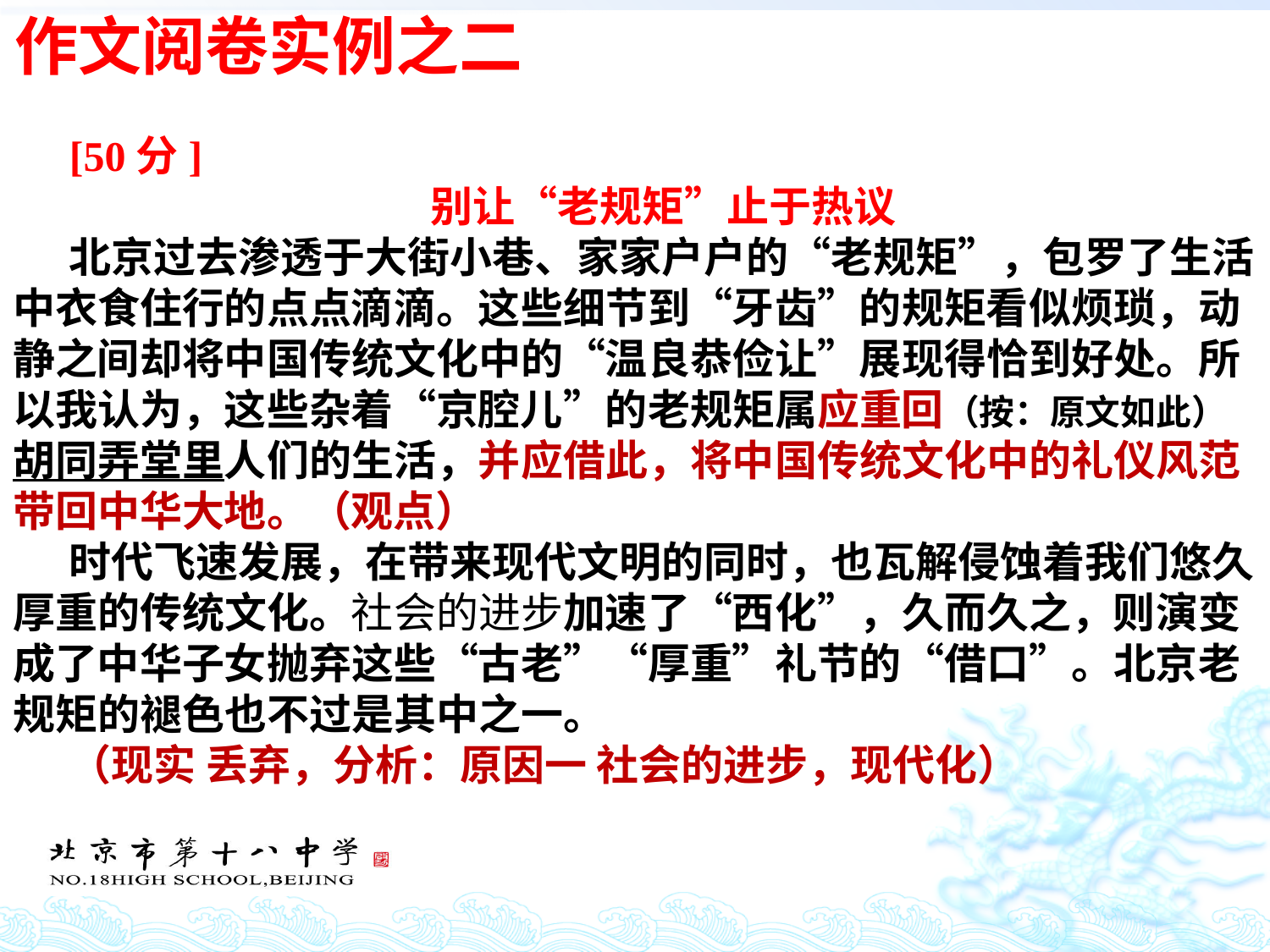

作文阅卷实例之二
[50分]
别让“老规矩”止于热议
北京过去渗透于大街小巷、家家户户的“老规矩”，包罗了生活中衣食住行的点点滴滴。这些细节到“牙齿”的规矩看似烦琐，动静之间却将中国传统文化中的“温良恭俭让”展现得恰到好处。所以我认为，这些杂着“京腔儿”的老规矩属应重回（按：原文如此）胡同弄堂里人们的生活，并应借此，将中国传统文化中的礼仪风范带回中华大地。（观点）
时代飞速发展，在带来现代文明的同时，也瓦解侵蚀着我们悠久厚重的传统文化。社会的进步加速了“西化”，久而久之，则演变成了中华子女抛弃这些“古老”“厚重”礼节的“借口”。北京老规矩的褪色也不过是其中之一。
（现实 丢弃，分析：原因一 社会的进步，现代化）